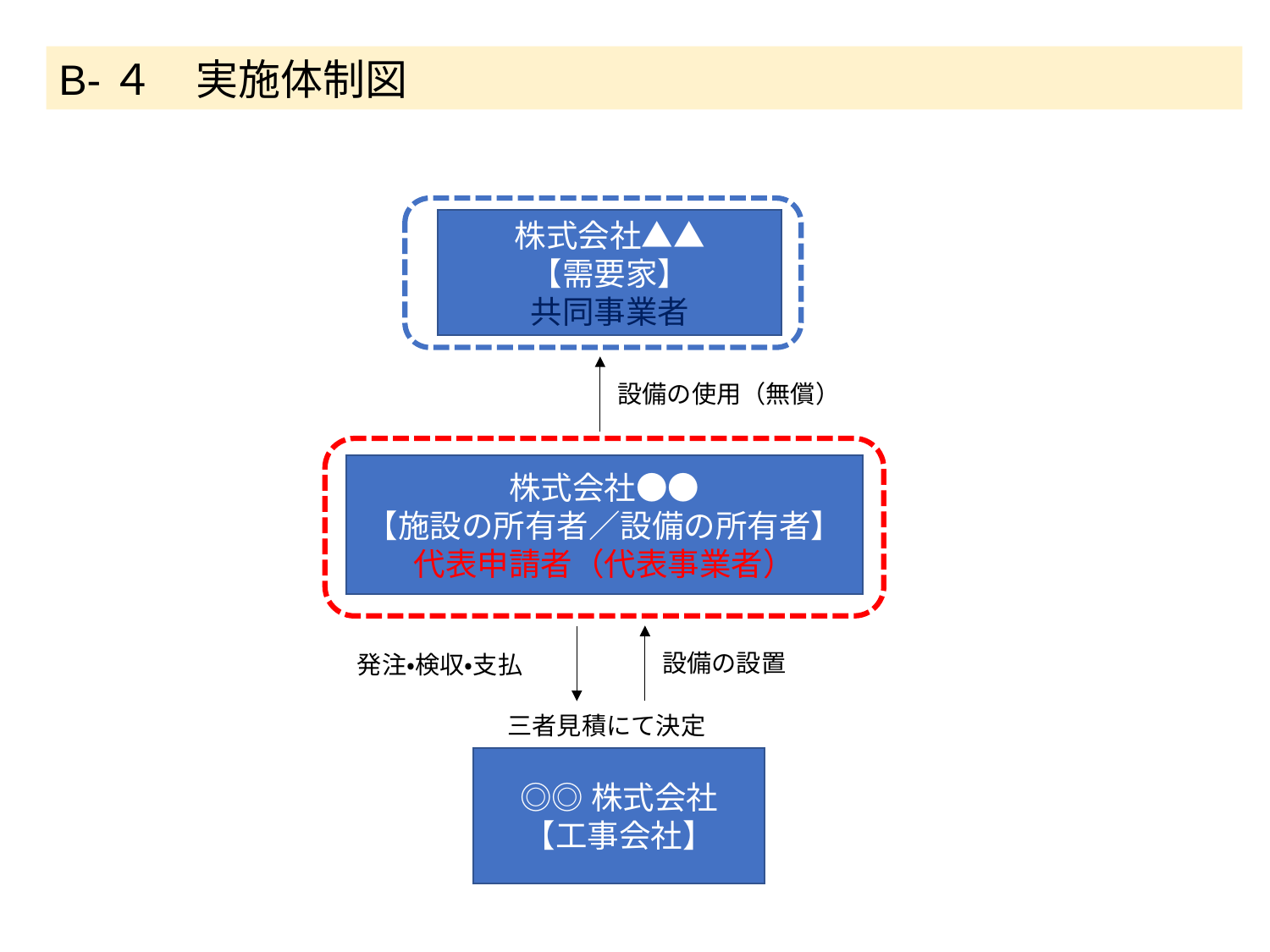

B-４　実施体制図

株式会社▲▲
【需要家】
共同事業者
設備の使用（無償）

株式会社●●
【施設の所有者／設備の所有者】
代表申請者（代表事業者）
設備の設置
発注・検収・支払
三者見積にて決定
◎◎株式会社
【工事会社】